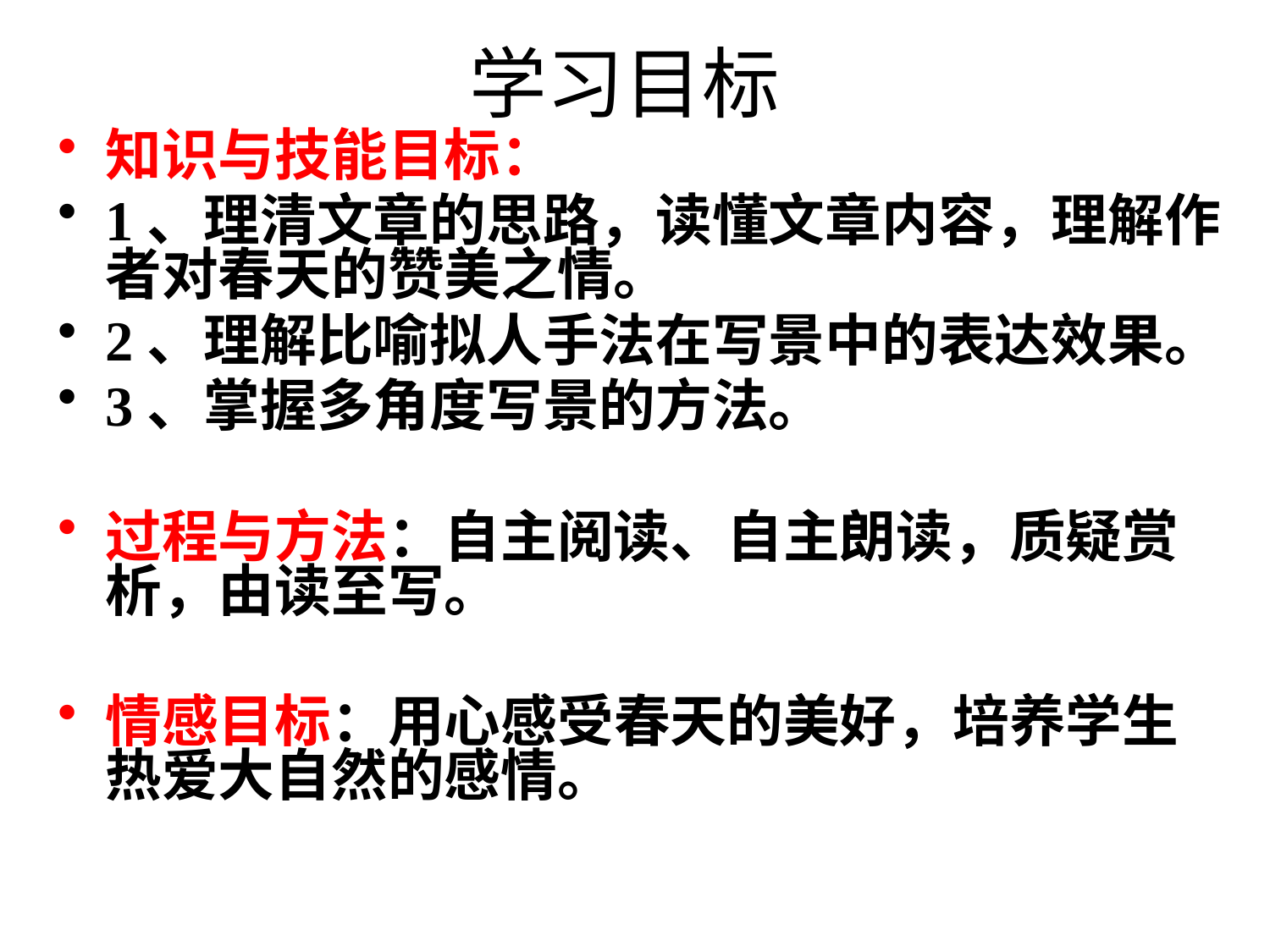

# 学习目标
知识与技能目标：
1、理清文章的思路，读懂文章内容，理解作者对春天的赞美之情。
2、理解比喻拟人手法在写景中的表达效果。
3、掌握多角度写景的方法。

过程与方法：自主阅读、自主朗读，质疑赏析，由读至写。

情感目标：用心感受春天的美好，培养学生热爱大自然的感情。